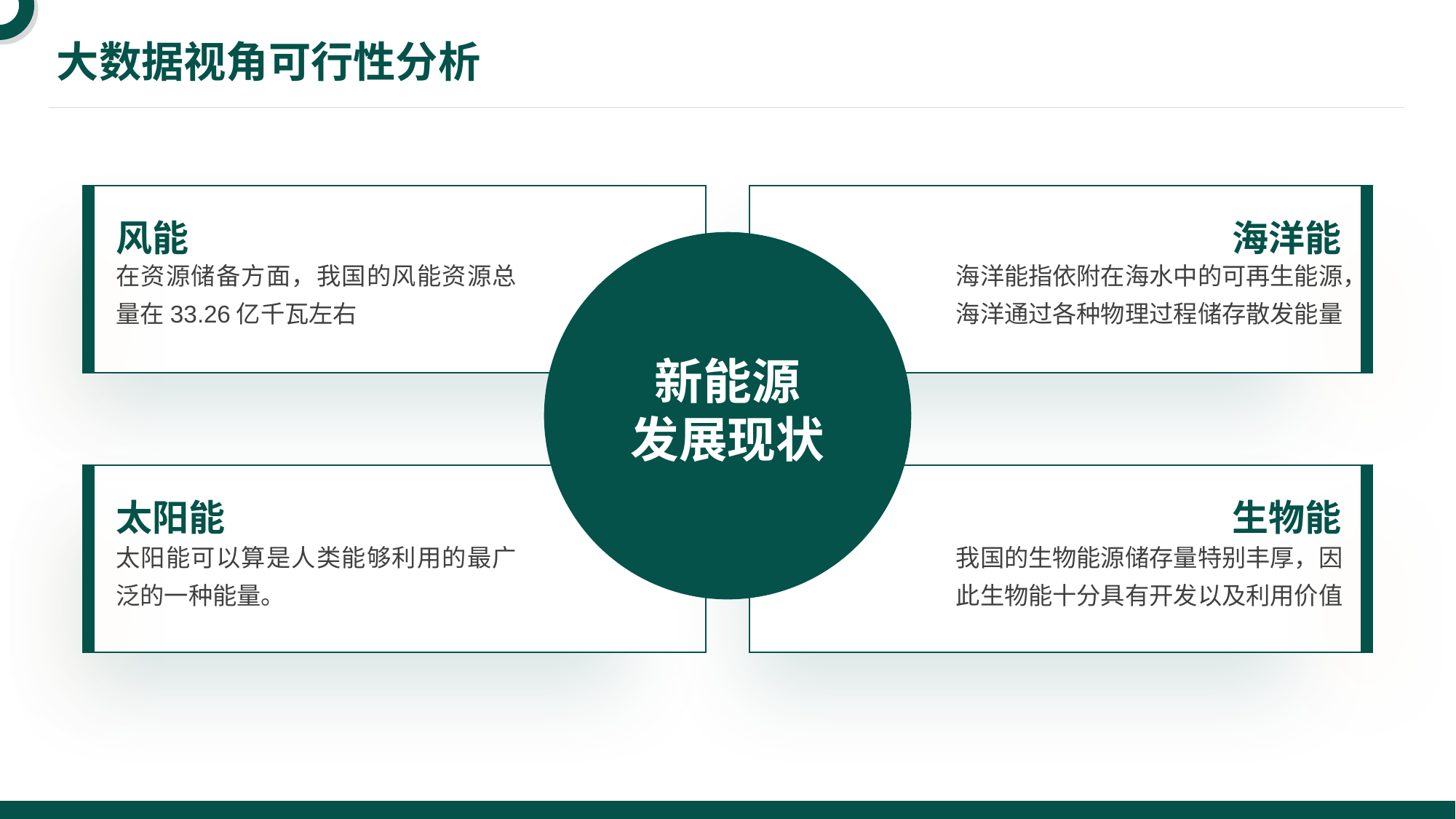

大数据视角可行性分析

风能
海洋能

在资源储备方面，我国的风能资源总量在33.26亿千瓦左右
海洋能指依附在海水中的可再生能源，海洋通过各种物理过程储存散发能量
新能源
发展现状

太阳能
生物能
太阳能可以算是人类能够利用的最广泛的一种能量。
我国的生物能源储存量特别丰厚，因此生物能十分具有开发以及利用价值